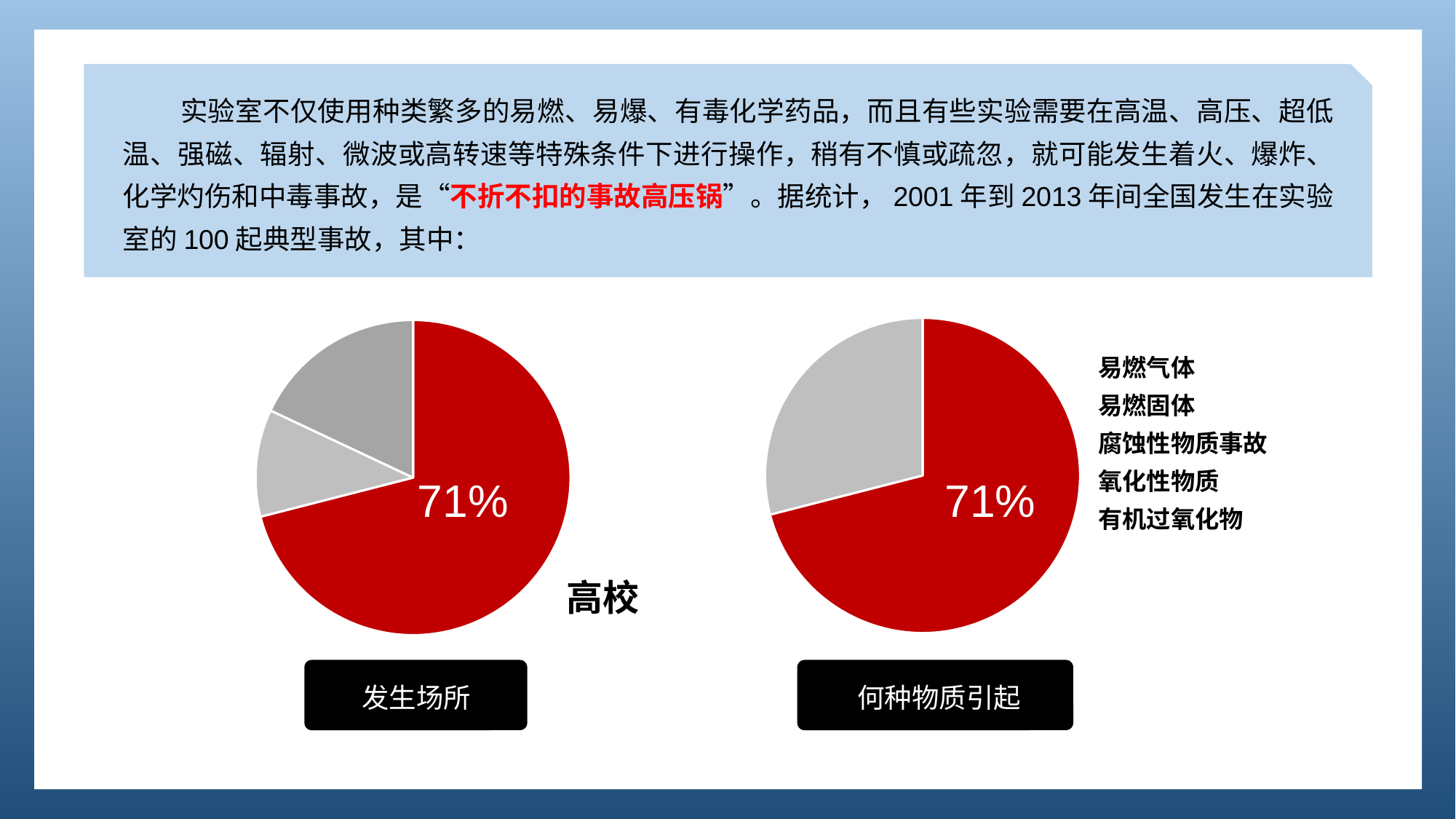

实验室不仅使用种类繁多的易燃、易爆、有毒化学药品，而且有些实验需要在高温、高压、超低温、强磁、辐射、微波或高转速等特殊条件下进行操作，稍有不慎或疏忽，就可能发生着火、爆炸、化学灼伤和中毒事故，是“不折不扣的事故高压锅”。据统计，2001年到2013年间全国发生在实验室的100起典型事故，其中：

### Chart

| Category | 销售额 |
|---|---|
| 第一季度 | 71.0 |
| 其他 | 29.0 |

### Chart

| Category | 销售额 |
|---|---|
| 高校 | 71.0 |
| 科研院所 | 11.0 |
| 企业 | 18.0 |
易燃气体
易燃固体
腐蚀性物质事故
氧化性物质
有机过氧化物
71%
71%
高校

发生场所
何种物质引起